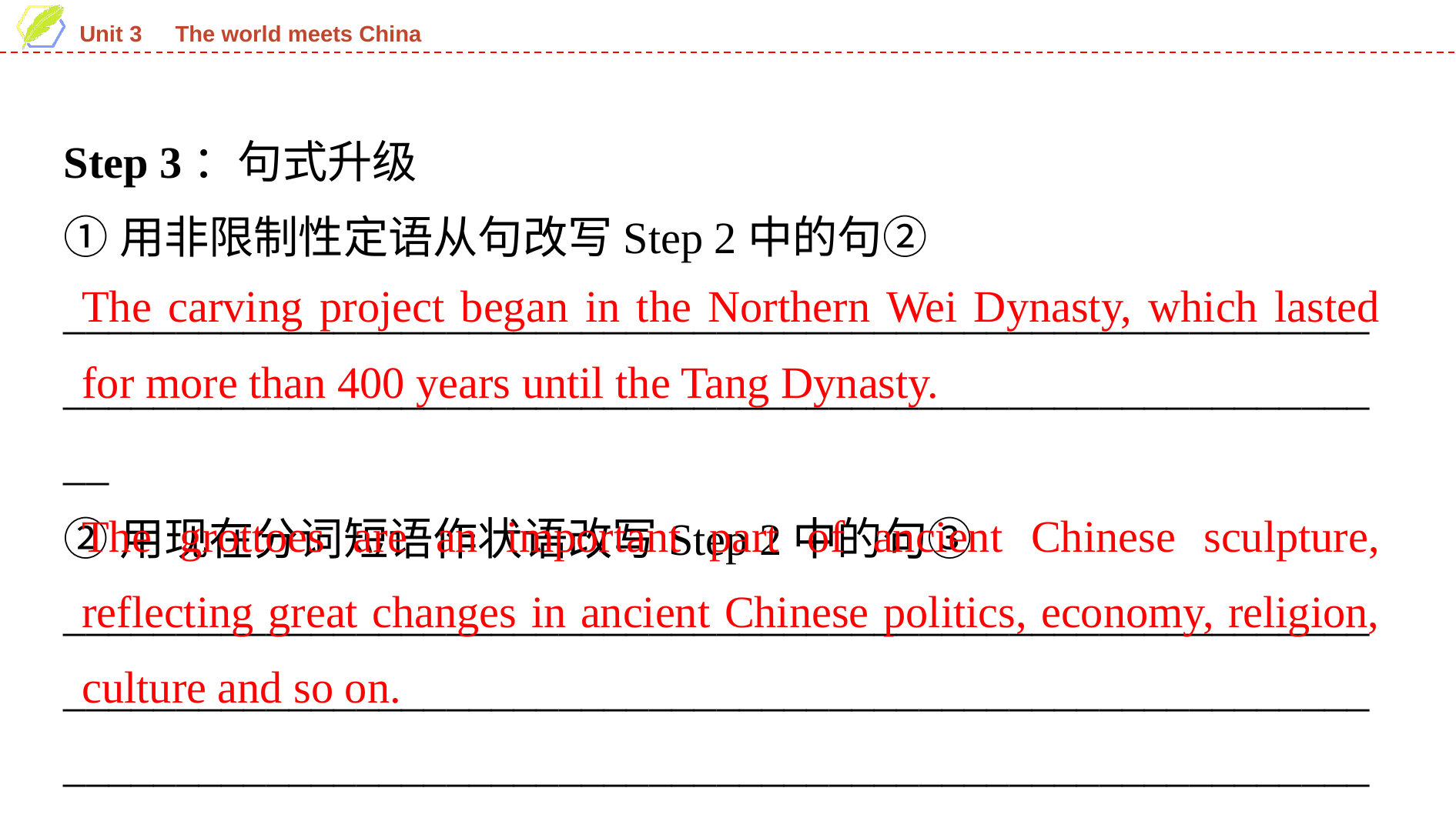

Step 3：句式升级
①用非限制性定语从句改写Step 2中的句②
______________________________________________________________________________________________________________________
②用现在分词短语作状语改写Step 2中的句③
_________________________________________________________________________________________________________________________________________________________________________________
The carving project began in the Northern Wei Dynasty, which lasted for more than 400 years until the Tang Dynasty.
The grottoes are an important part of ancient Chinese sculpture, reflecting great changes in ancient Chinese politics, economy, religion, culture and so on.